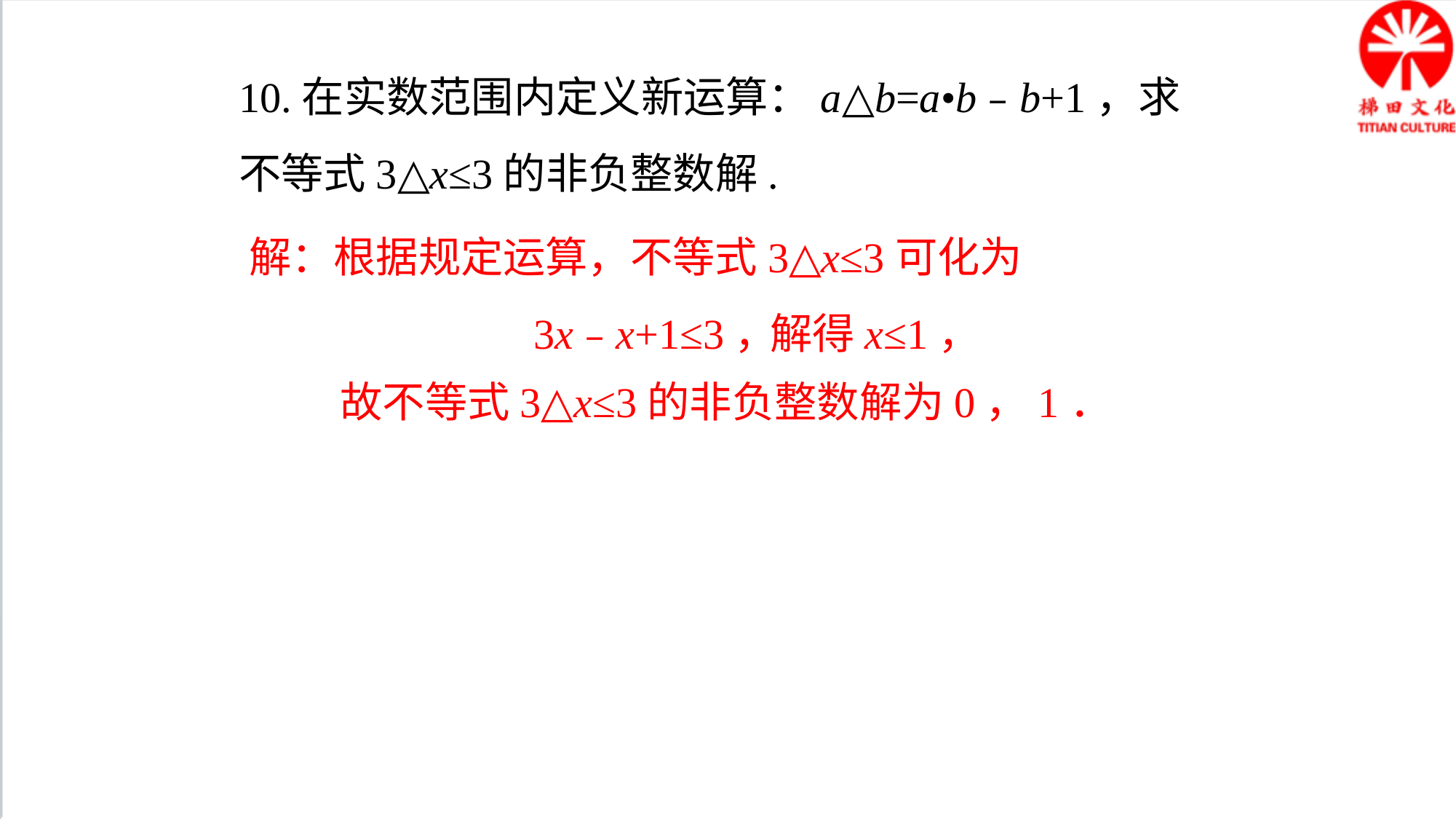

10.在实数范围内定义新运算：a△b=a•b﹣b+1，求不等式3△x≤3的非负整数解.
解：根据规定运算，不等式3△x≤3可化为
                           3x﹣x+1≤3，
解得x≤1，
                    故不等式3△x≤3的非负整数解为0，1．